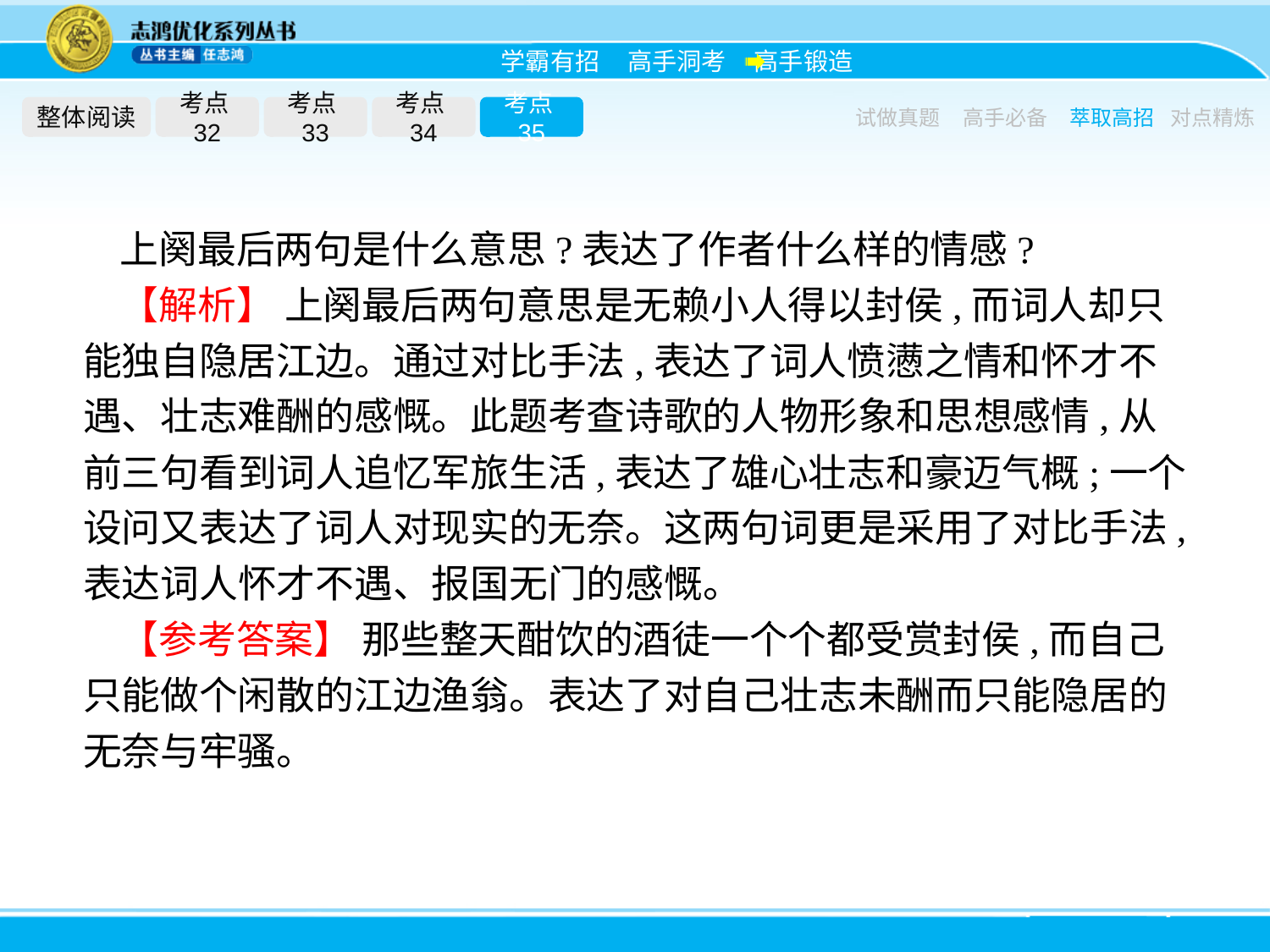

整体阅读
考点32
考点33
考点34
考点35
试做真题
高手必备
萃取高招
对点精炼
上阕最后两句是什么意思?表达了作者什么样的情感?
【解析】 上阕最后两句意思是无赖小人得以封侯,而词人却只能独自隐居江边。通过对比手法,表达了词人愤懑之情和怀才不遇、壮志难酬的感慨。此题考查诗歌的人物形象和思想感情,从前三句看到词人追忆军旅生活,表达了雄心壮志和豪迈气概;一个设问又表达了词人对现实的无奈。这两句词更是采用了对比手法,表达词人怀才不遇、报国无门的感慨。
【参考答案】 那些整天酣饮的酒徒一个个都受赏封侯,而自己只能做个闲散的江边渔翁。表达了对自己壮志未酬而只能隐居的无奈与牢骚。